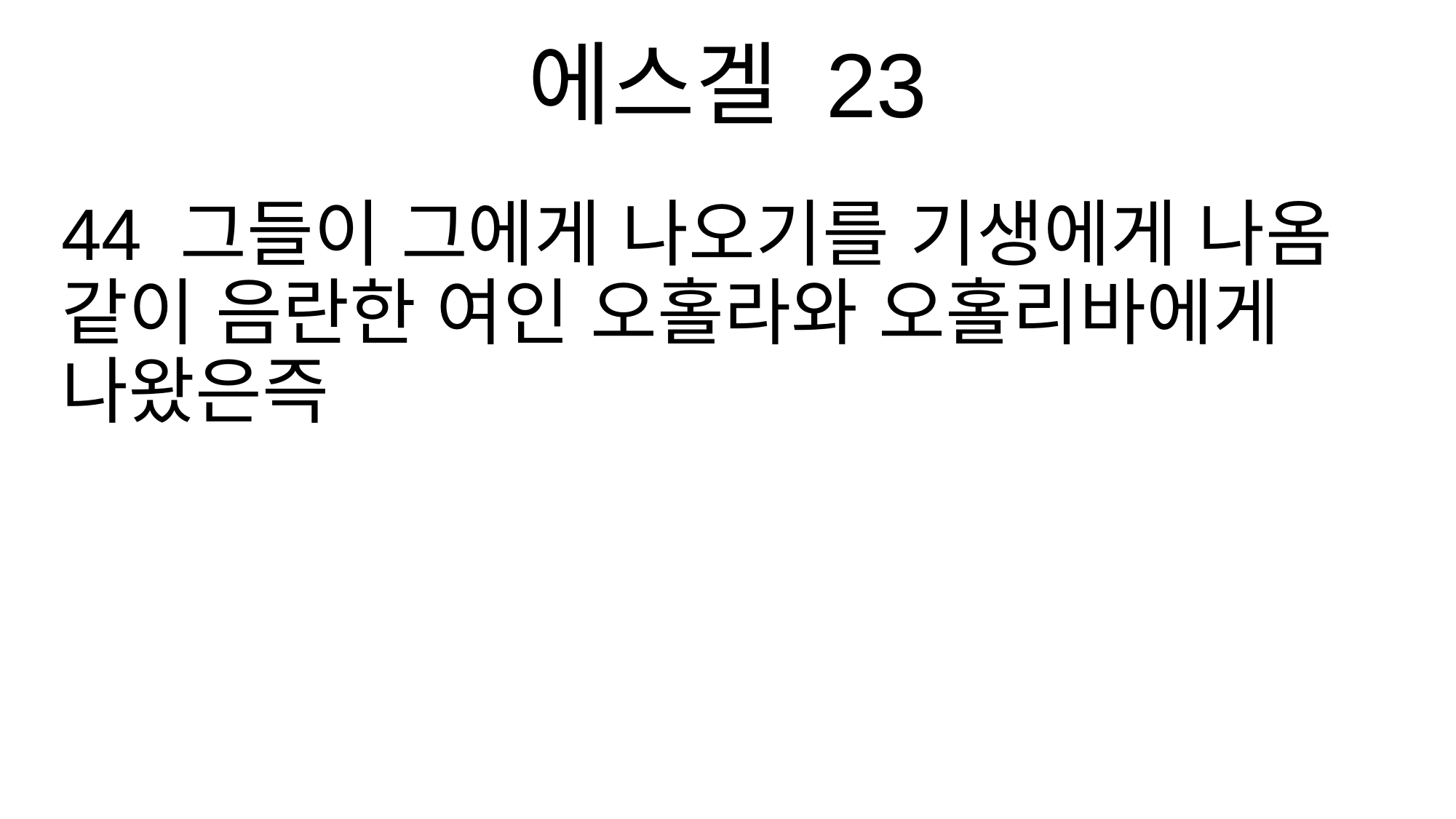

에스겔 23
44 그들이 그에게 나오기를 기생에게 나옴 같이 음란한 여인 오홀라와 오홀리바에게 나왔은즉